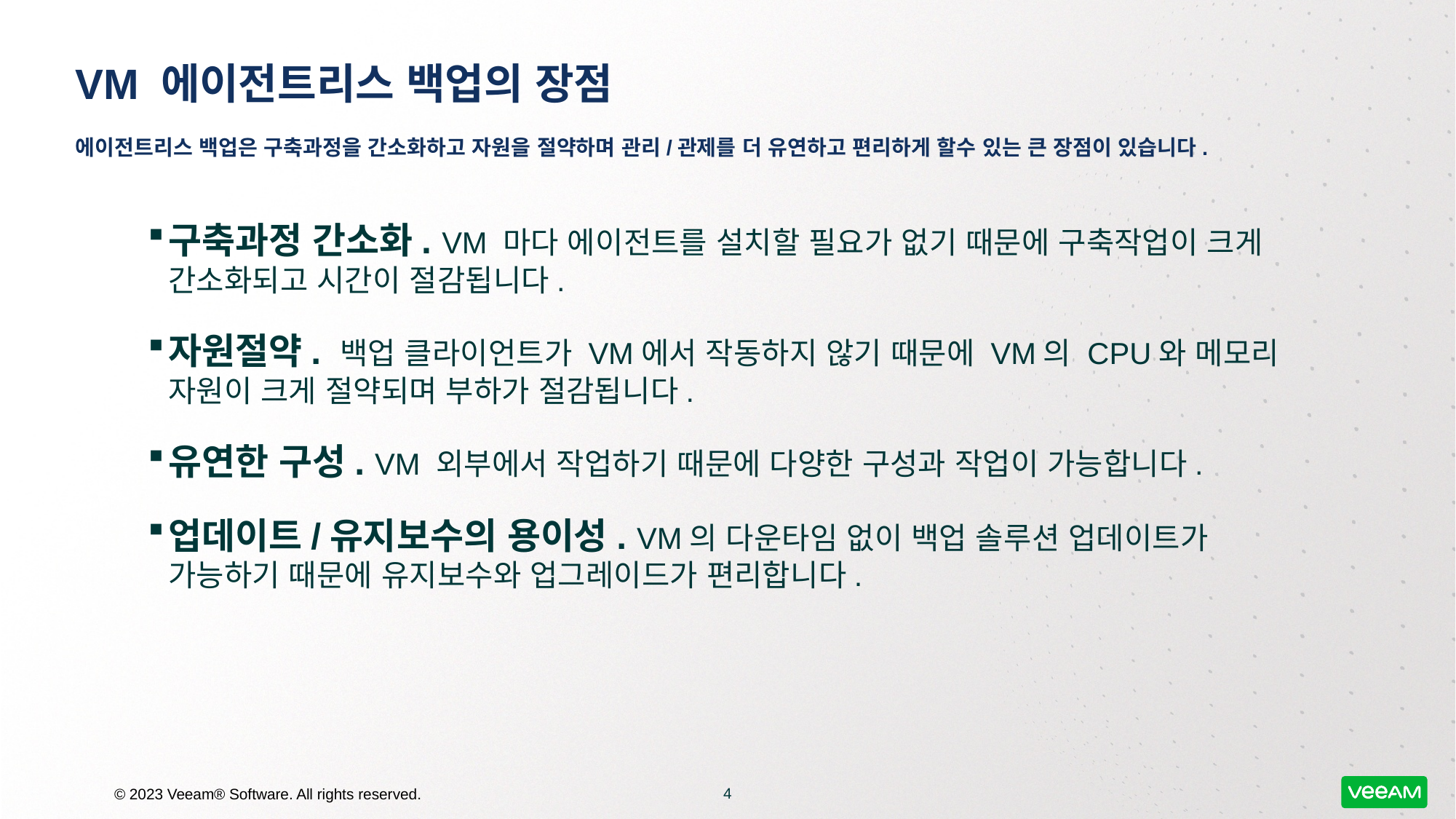

# VM 에이전트리스 백업의 장점
에이전트리스 백업은 구축과정을 간소화하고 자원을 절약하며 관리/관제를 더 유연하고 편리하게 할수 있는 큰 장점이 있습니다.
구축과정 간소화. VM 마다 에이전트를 설치할 필요가 없기 때문에 구축작업이 크게 간소화되고 시간이 절감됩니다.
자원절약. 백업 클라이언트가 VM에서 작동하지 않기 때문에 VM의 CPU와 메모리 자원이 크게 절약되며 부하가 절감됩니다.
유연한 구성. VM 외부에서 작업하기 때문에 다양한 구성과 작업이 가능합니다.
업데이트/유지보수의 용이성. VM의 다운타임 없이 백업 솔루션 업데이트가 가능하기 때문에 유지보수와 업그레이드가 편리합니다.
4